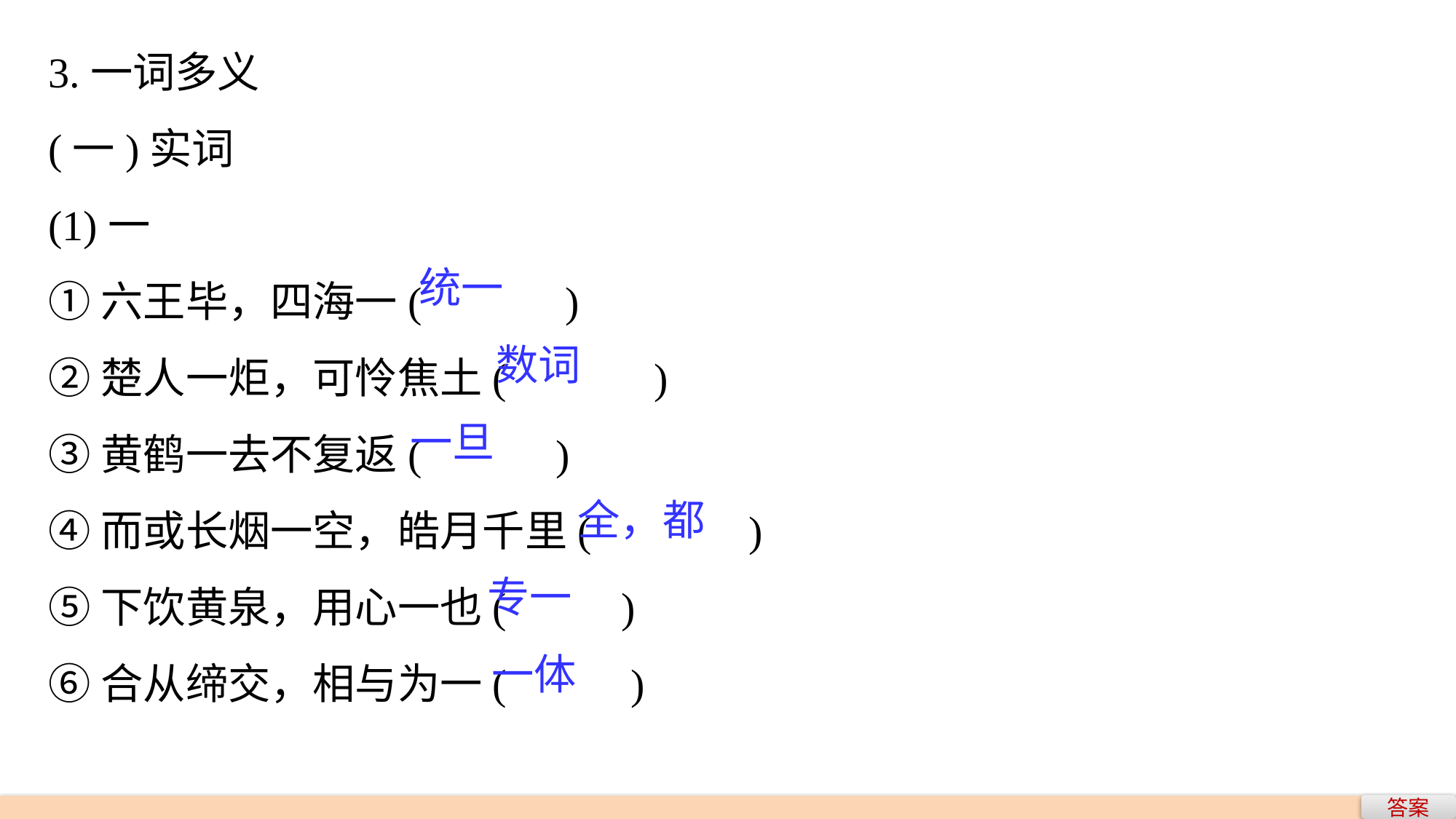

3.一词多义
(一)实词
(1)一
①六王毕，四海一(　　    )
②楚人一炬，可怜焦土(　　　)
③黄鹤一去不复返(　　   )
④而或长烟一空，皓月千里(　　　 )
⑤下饮黄泉，用心一也(　　 )
⑥合从缔交，相与为一(　　  )
统一
数词
一旦
全，都
专一
一体
答案